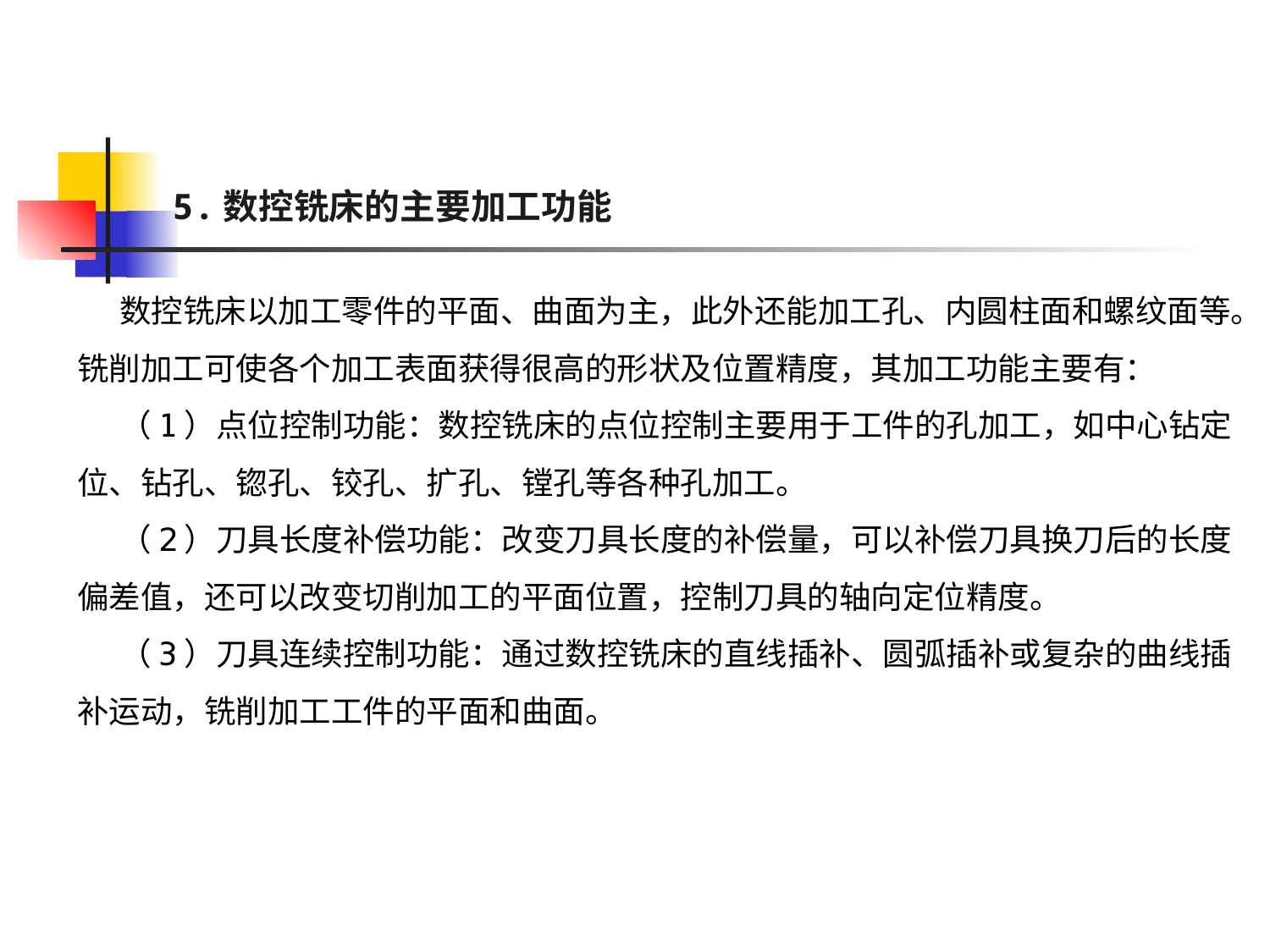

# 5.数控铣床的主要加工功能
数控铣床以加工零件的平面、曲面为主，此外还能加工孔、内圆柱面和螺纹面等。铣削加工可使各个加工表面获得很高的形状及位置精度，其加工功能主要有：
（1）点位控制功能：数控铣床的点位控制主要用于工件的孔加工，如中心钻定位、钻孔、锪孔、铰孔、扩孔、镗孔等各种孔加工。
（2）刀具长度补偿功能：改变刀具长度的补偿量，可以补偿刀具换刀后的长度偏差值，还可以改变切削加工的平面位置，控制刀具的轴向定位精度。
（3）刀具连续控制功能：通过数控铣床的直线插补、圆弧插补或复杂的曲线插补运动，铣削加工工件的平面和曲面。